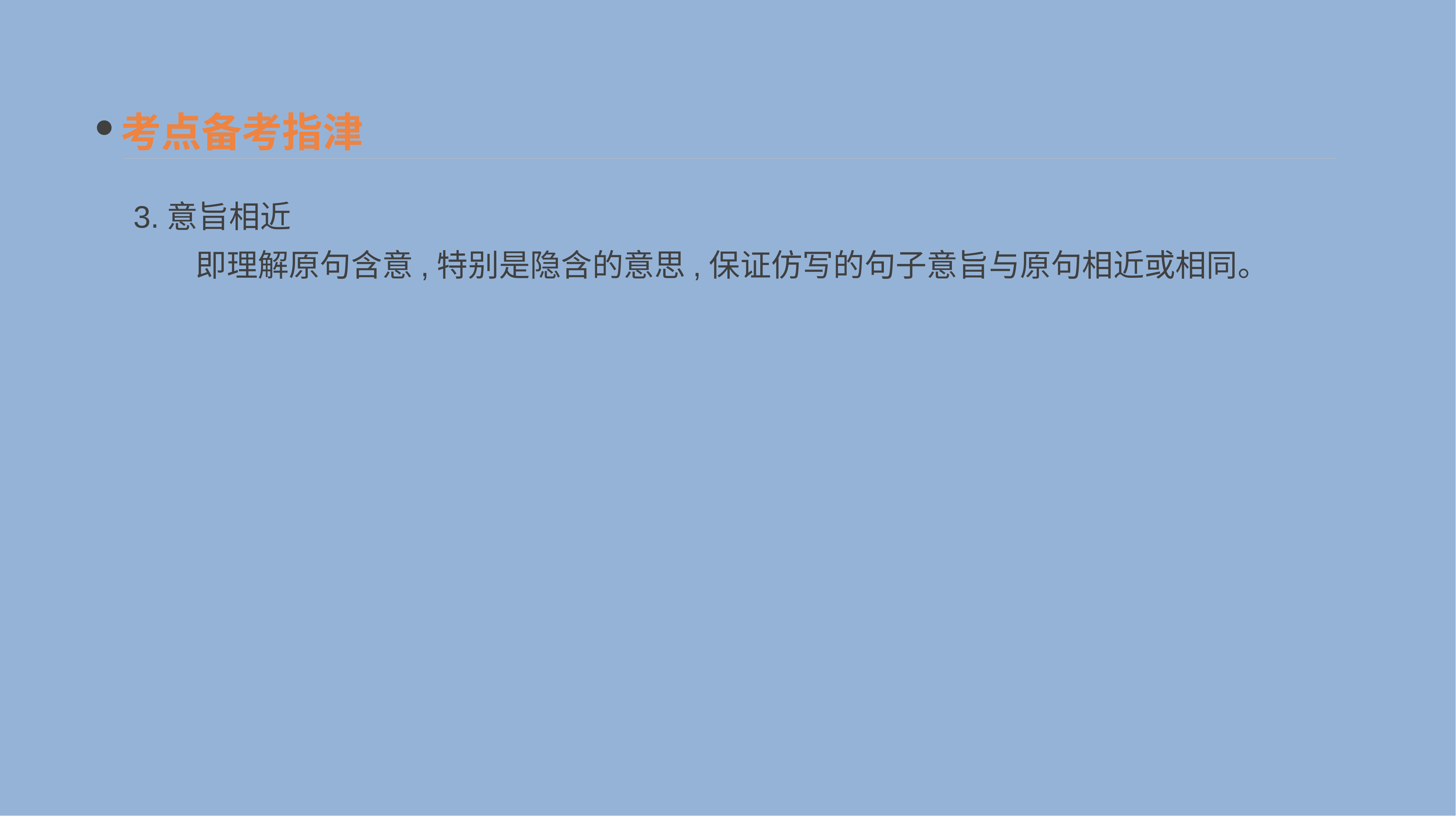

考点备考指津

3.意旨相近
　　即理解原句含意,特别是隐含的意思,保证仿写的句子意旨与原句相近或相同。